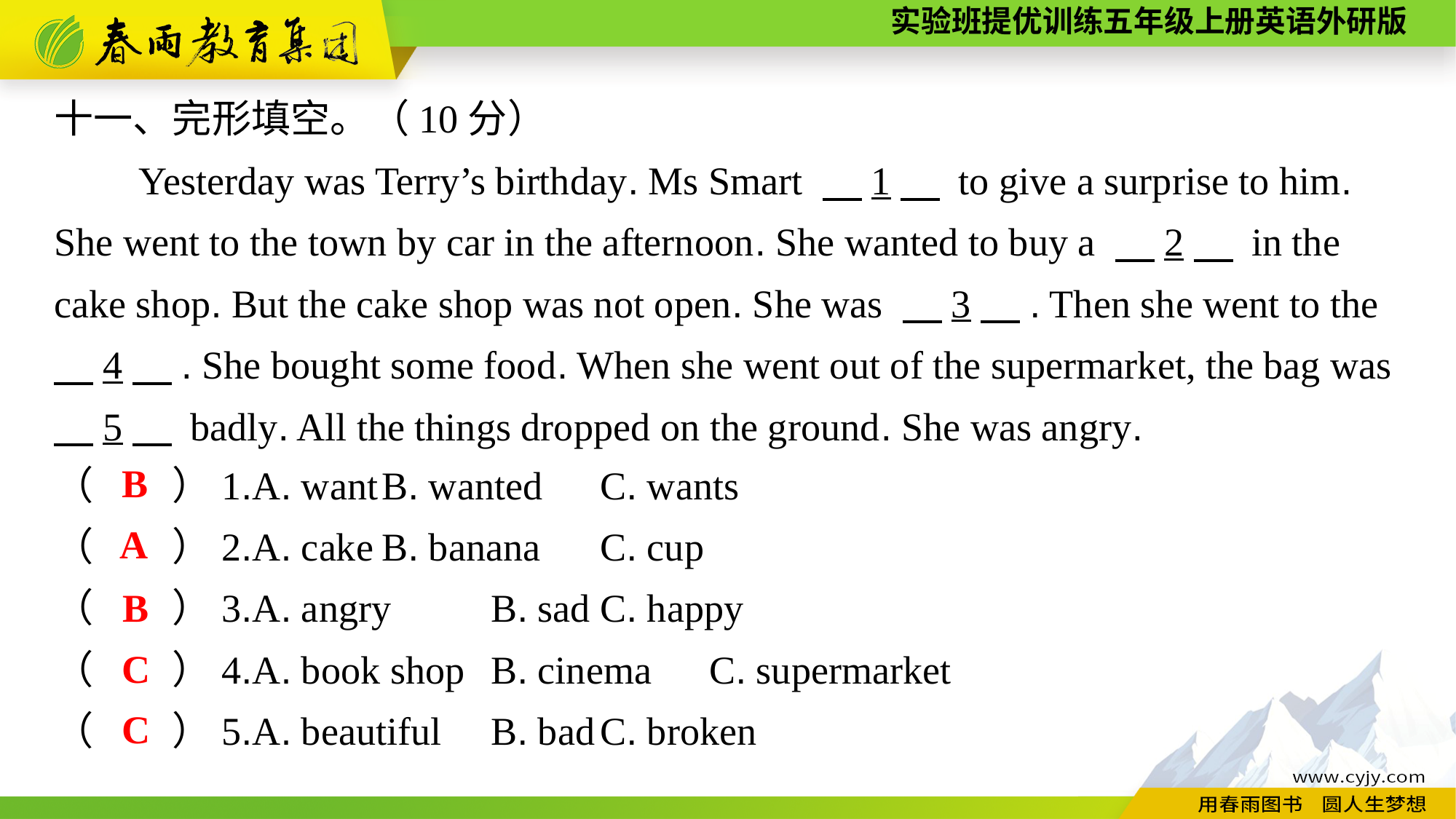

十一、完形填空。（10分）
Yesterday was Terry’s birthday. Ms Smart 　1　 to give a surprise to him. She went to the town by car in the afternoon. She wanted to buy a 　2　 in the cake shop. But the cake shop was not open. She was 　3　. Then she went to the
　4　. She bought some food. When she went out of the supermarket, the bag was
　5　 badly. All the things dropped on the ground. She was angry.
B
（　　）1.A. want	B. wanted	C. wants
（　　）2.A. cake	B. banana	C. cup
（　　）3.A. angry	B. sad	C. happy
（　　）4.A. book shop	B. cinema	C. supermarket
（　　）5.A. beautiful	B. bad	C. broken
A
B
C
C